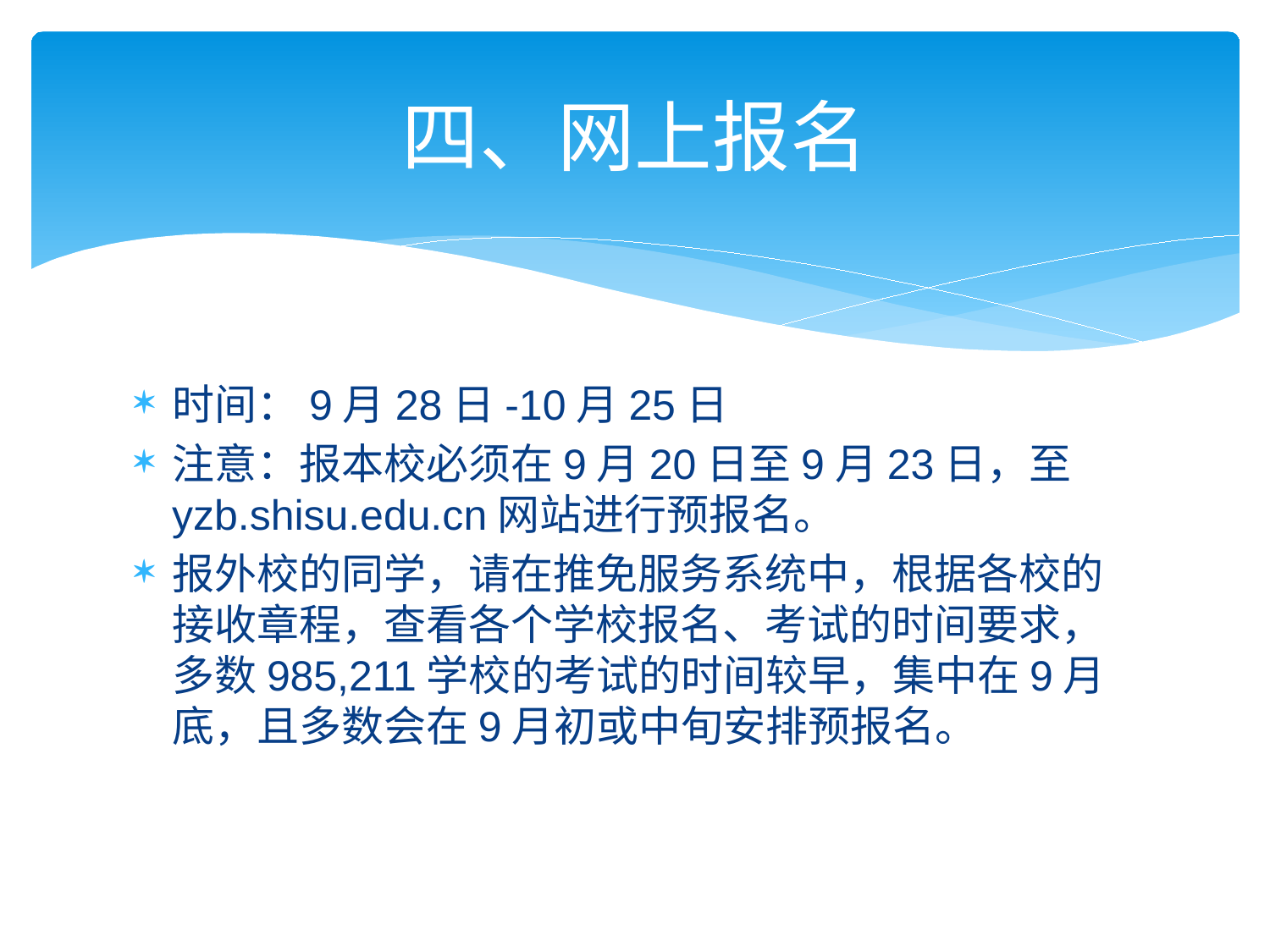

# 四、网上报名
时间：9月28日-10月25日
注意：报本校必须在9月20日至9月23日，至yzb.shisu.edu.cn网站进行预报名。
报外校的同学，请在推免服务系统中，根据各校的接收章程，查看各个学校报名、考试的时间要求，多数985,211学校的考试的时间较早，集中在9月底，且多数会在9月初或中旬安排预报名。